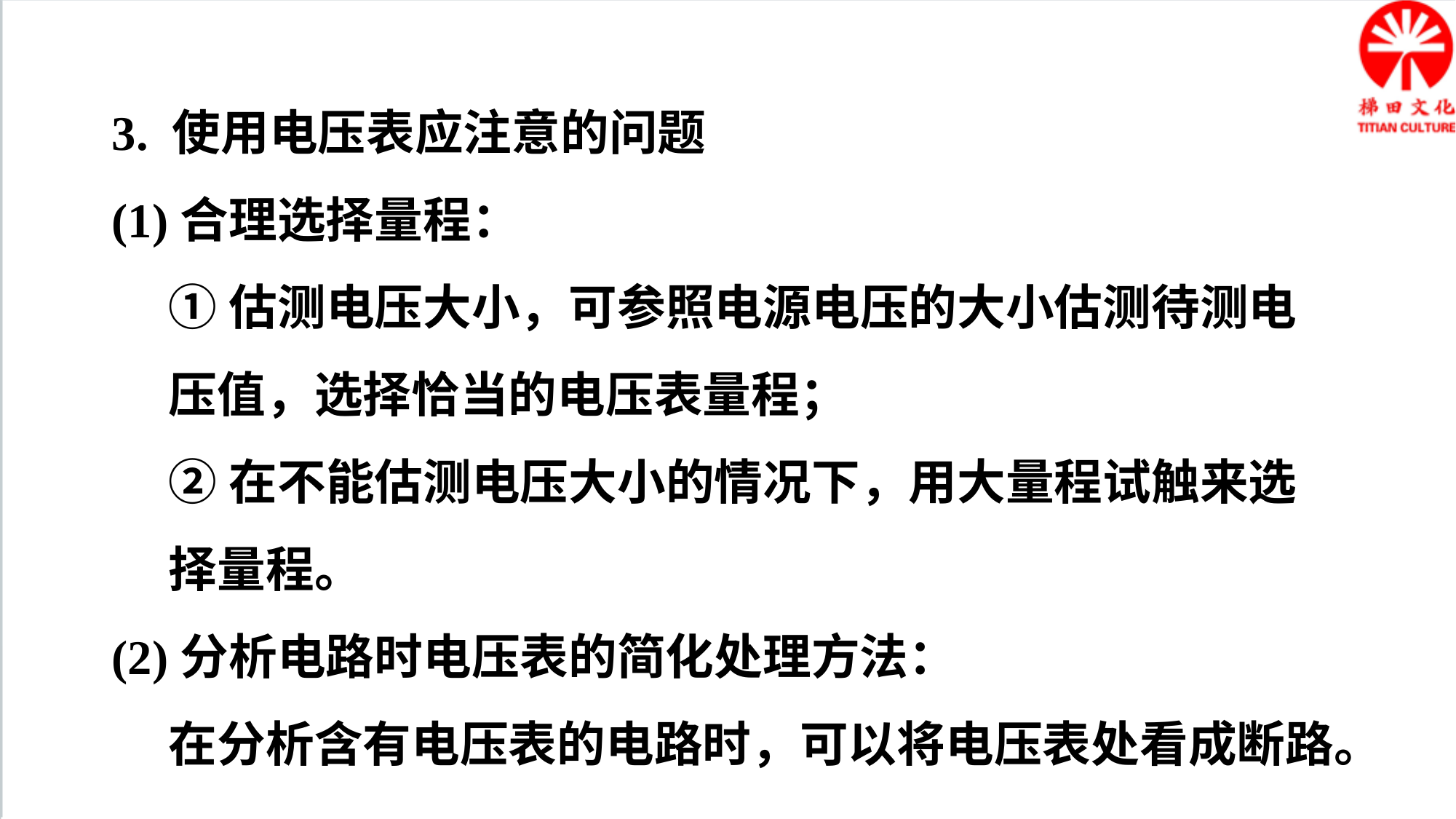

3. 使用电压表应注意的问题
(1)合理选择量程：
①估测电压大小，可参照电源电压的大小估测待测电压值，选择恰当的电压表量程；
②在不能估测电压大小的情况下，用大量程试触来选择量程。
(2)分析电路时电压表的简化处理方法：
在分析含有电压表的电路时，可以将电压表处看成断路。